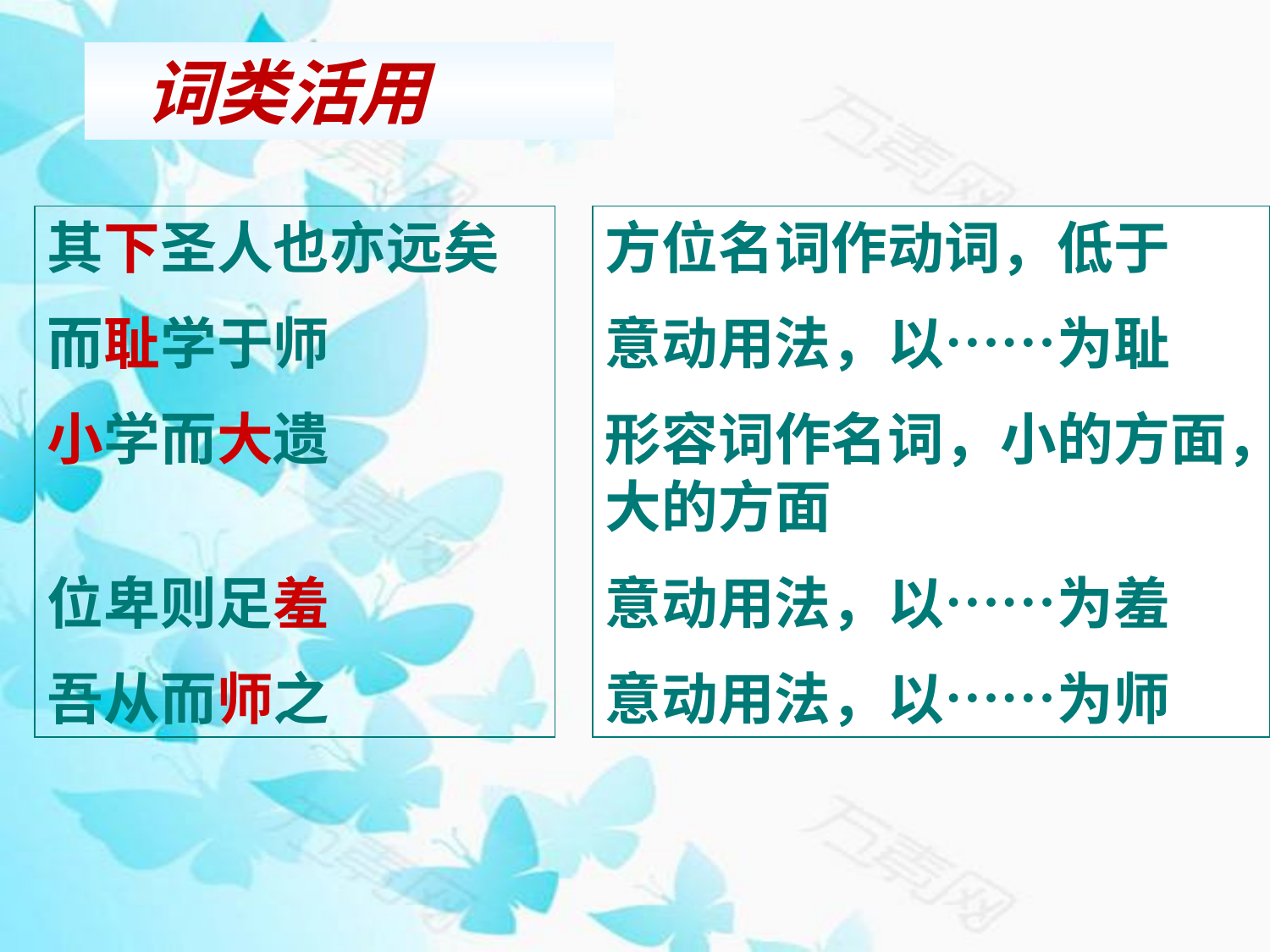

词类活用
其下圣人也亦远矣
而耻学于师
小学而大遗
位卑则足羞
吾从而师之
方位名词作动词，低于
意动用法，以……为耻
形容词作名词，小的方面，大的方面
意动用法，以……为羞
意动用法，以……为师